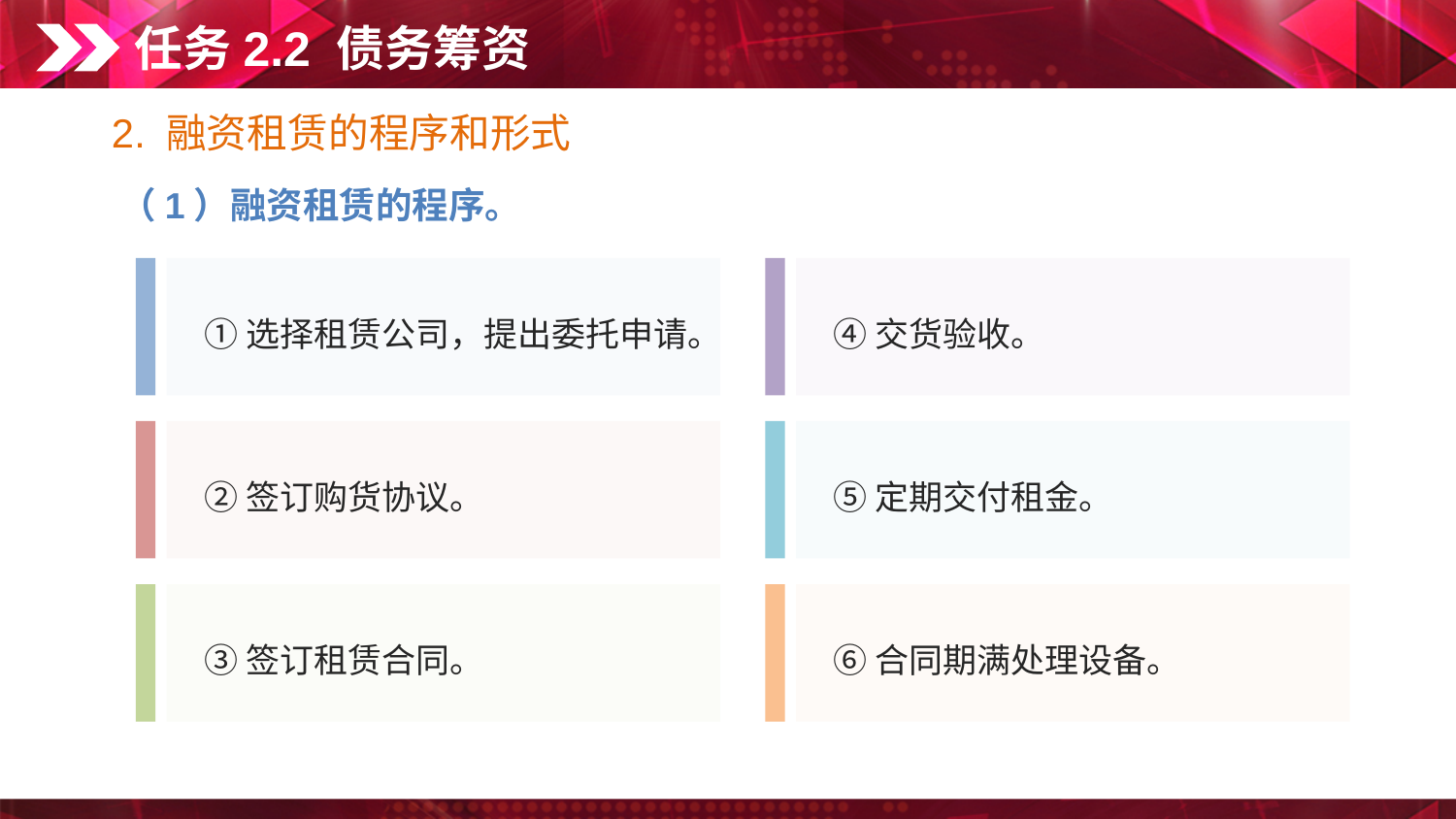

任务2.2 债务筹资

2. 融资租赁的程序和形式
（1）融资租赁的程序。

①选择租赁公司，提出委托申请。

④交货验收。

②签订购货协议。

⑤定期交付租金。

③签订租赁合同。

⑥合同期满处理设备。